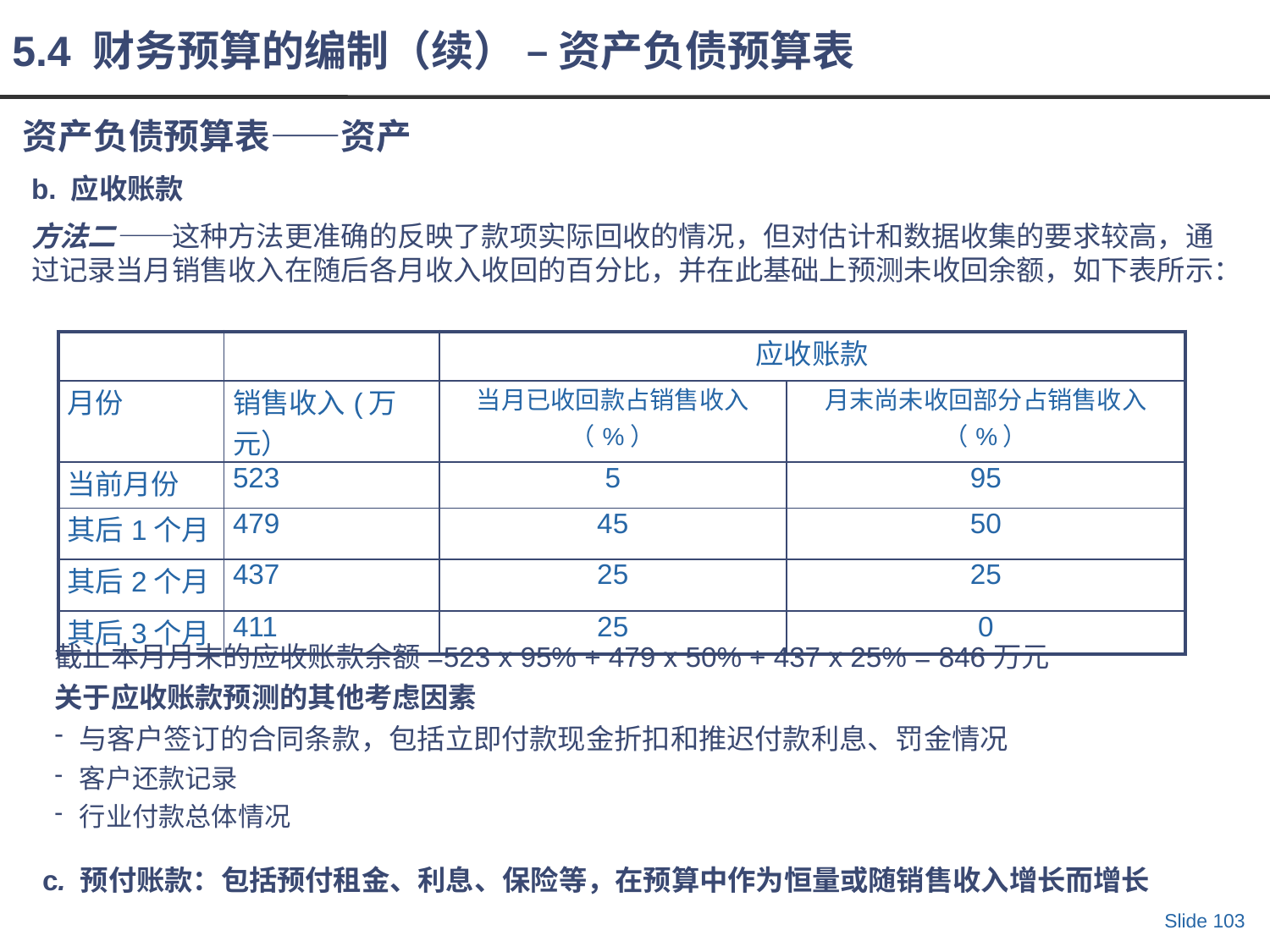

5.4 财务预算的编制（续） – 资产负债预算表

# 资产负债预算表——资产
b. 应收账款
方法二——这种方法更准确的反映了款项实际回收的情况，但对估计和数据收集的要求较高，通过记录当月销售收入在随后各月收入收回的百分比，并在此基础上预测未收回余额，如下表所示：
|  |  | 应收账款 |  |
| --- | --- | --- | --- |
| 月份 | 销售收入(万元） | 当月已收回款占销售收入（%） | 月末尚未收回部分占销售收入（%） |
| 当前月份 | 523 | 5 | 95 |
| 其后1个月 | 479 | 45 | 50 |
| 其后2个月 | 437 | 25 | 25 |
| 其后3个月 | 411 | 25 | 0 |
截止本月月末的应收账款余额=523 x 95% + 479 x 50% + 437 x 25% = 846万元
关于应收账款预测的其他考虑因素
与客户签订的合同条款，包括立即付款现金折扣和推迟付款利息、罚金情况
客户还款记录
行业付款总体情况
c. 预付账款：包括预付租金、利息、保险等，在预算中作为恒量或随销售收入增长而增长
Slide 103